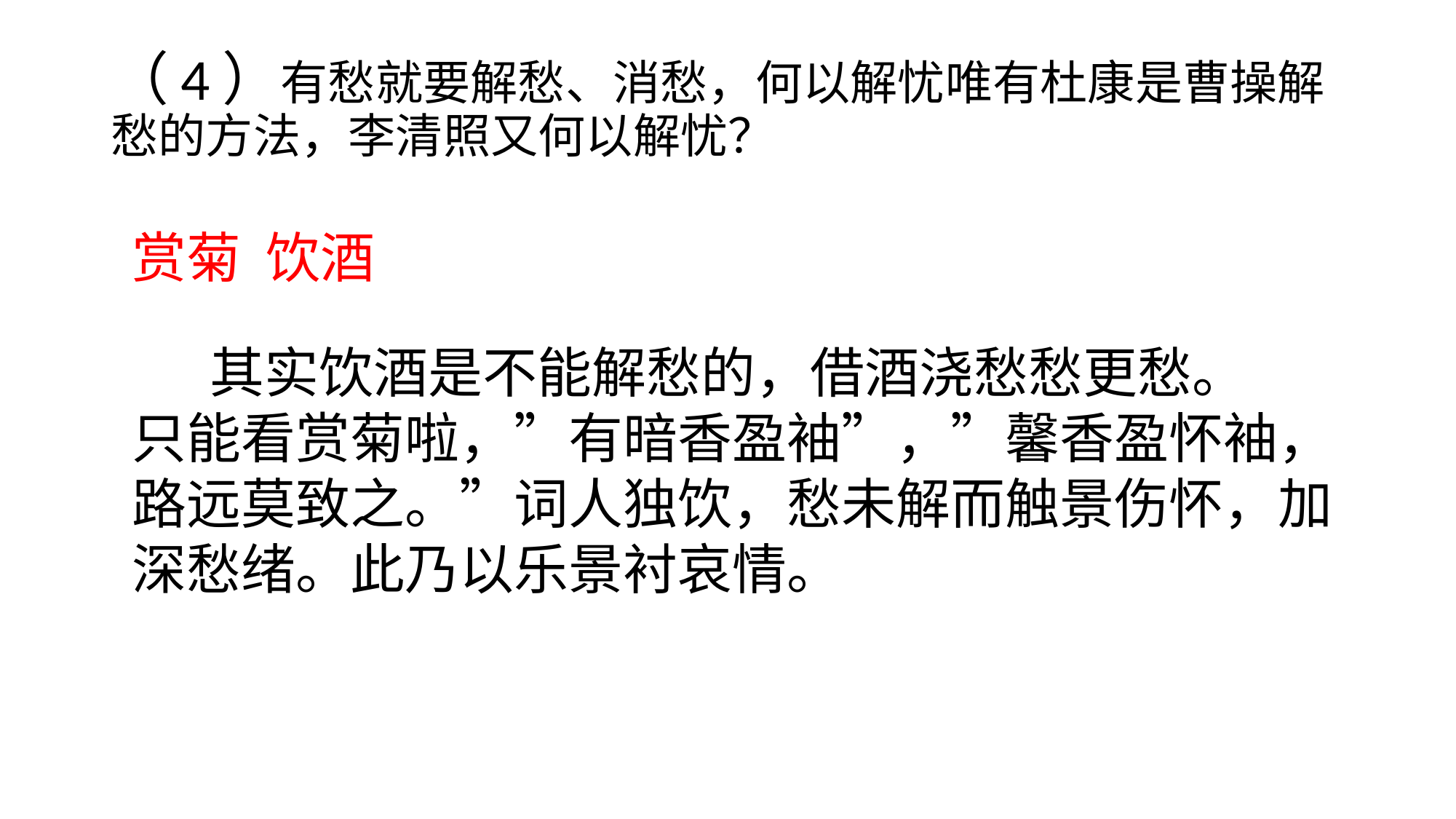

# （4）有愁就要解愁、消愁，何以解忧唯有杜康是曹操解愁的方法，李清照又何以解忧？

赏菊  饮酒
      其实饮酒是不能解愁的，借酒浇愁愁更愁。
只能看赏菊啦，”有暗香盈袖”，”馨香盈怀袖，路远莫致之。”词人独饮，愁未解而触景伤怀，加深愁绪。此乃以乐景衬哀情。